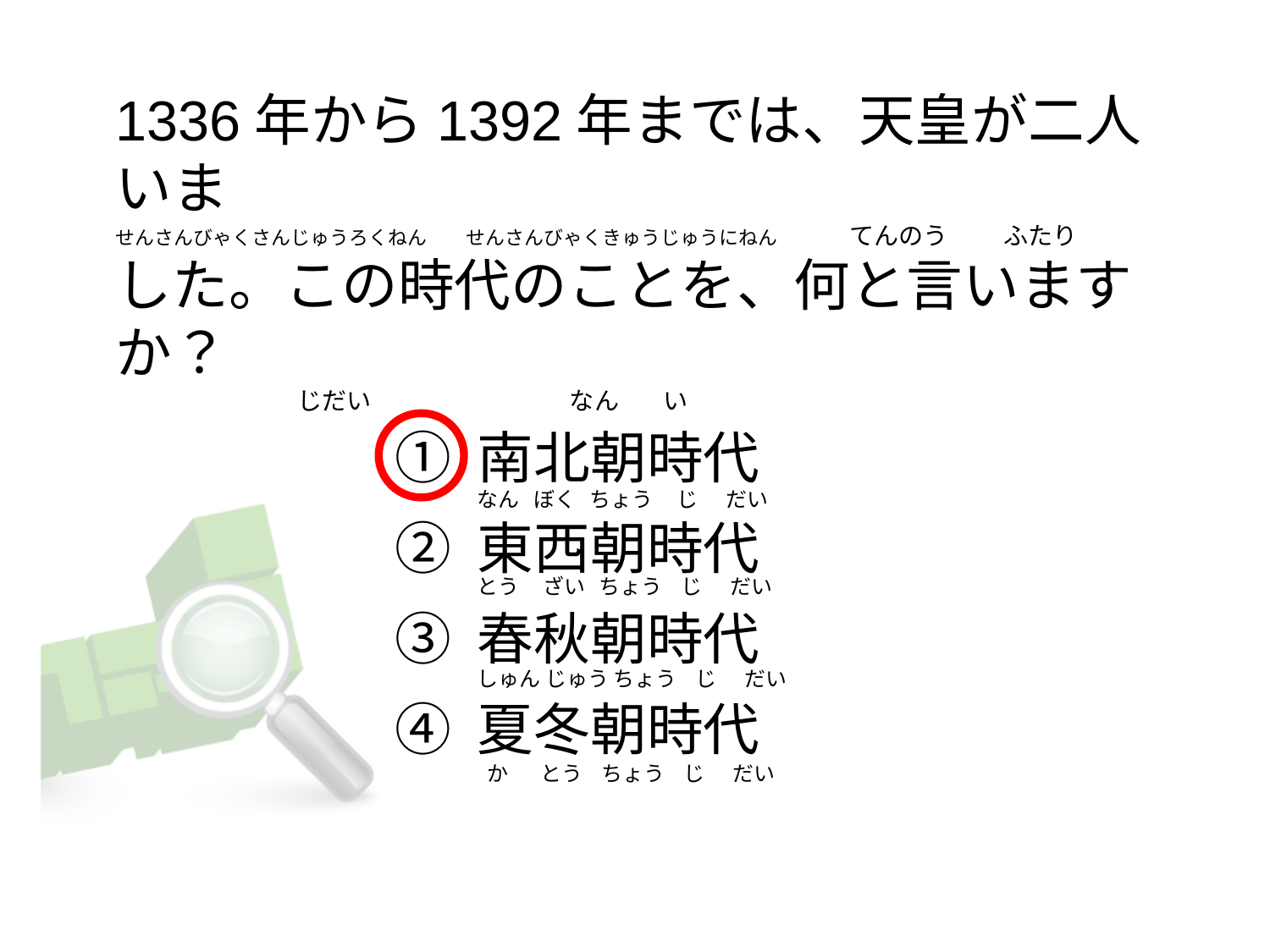

# 1336年から1392年までは、天皇が二人いま せんさんびゃくさんじゅうろくねん　　せんさんびゃくきゅうじゅうにねん             てんのう          ふたり した。この時代のことを、何と言いますか？                                  じだい                                    なん        い

① 南北朝時代
② 東西朝時代
③ 春秋朝時代
④ 夏冬朝時代
なん   ぼく   ちょう     じ      だい
とう     ざい   ちょう    じ      だい
しゅん じゅう ちょう    じ      だい
 か       とう    ちょう    じ      だい